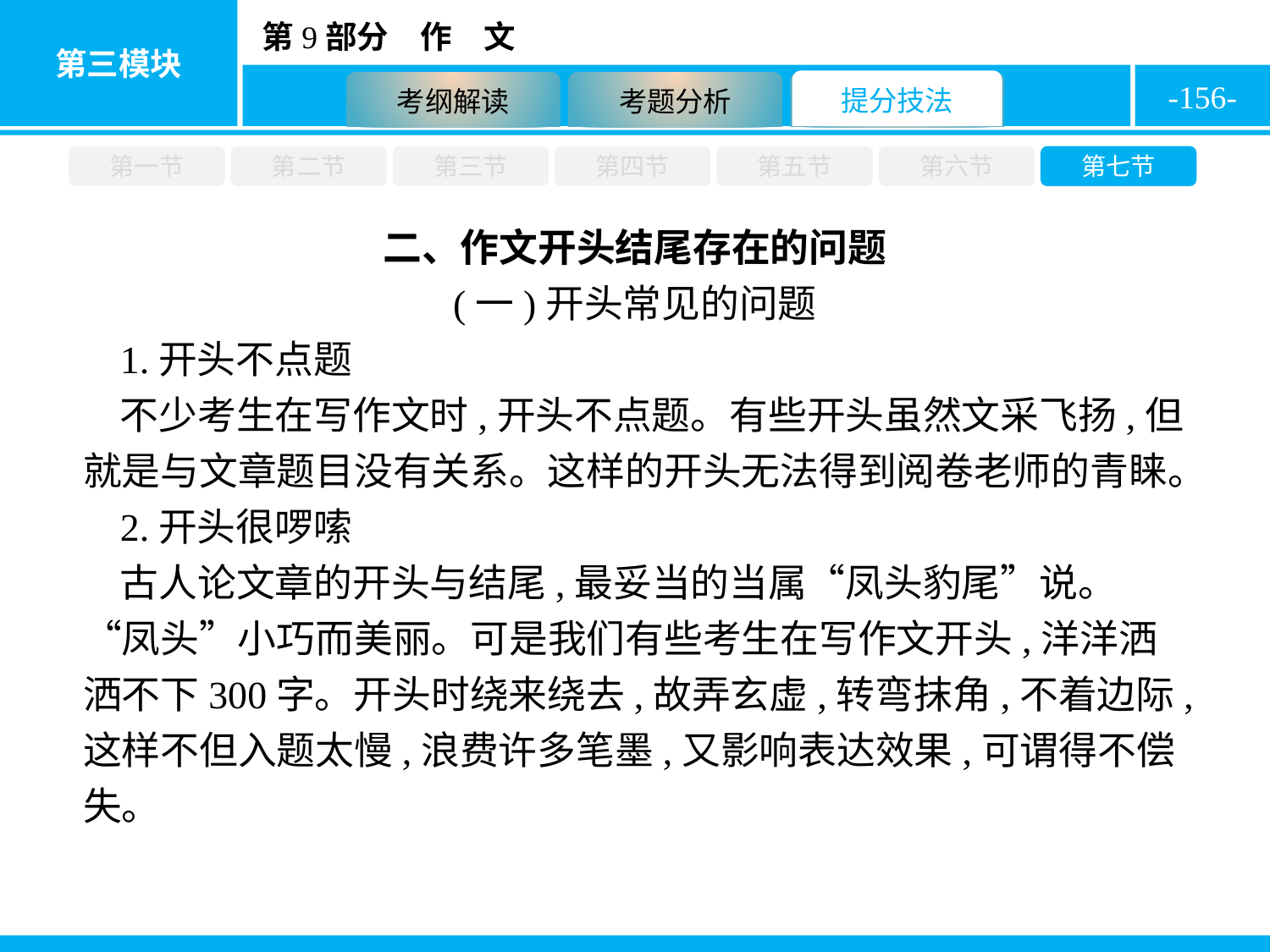

-156-
第一节
第二节
第三节
第四节
第五节
第六节
第七节
二、作文开头结尾存在的问题
(一)开头常见的问题
1.开头不点题
不少考生在写作文时,开头不点题。有些开头虽然文采飞扬,但就是与文章题目没有关系。这样的开头无法得到阅卷老师的青睐。
2.开头很啰嗦
古人论文章的开头与结尾,最妥当的当属“凤头豹尾”说。“凤头”小巧而美丽。可是我们有些考生在写作文开头,洋洋洒洒不下300字。开头时绕来绕去,故弄玄虚,转弯抹角,不着边际,这样不但入题太慢,浪费许多笔墨,又影响表达效果,可谓得不偿失。